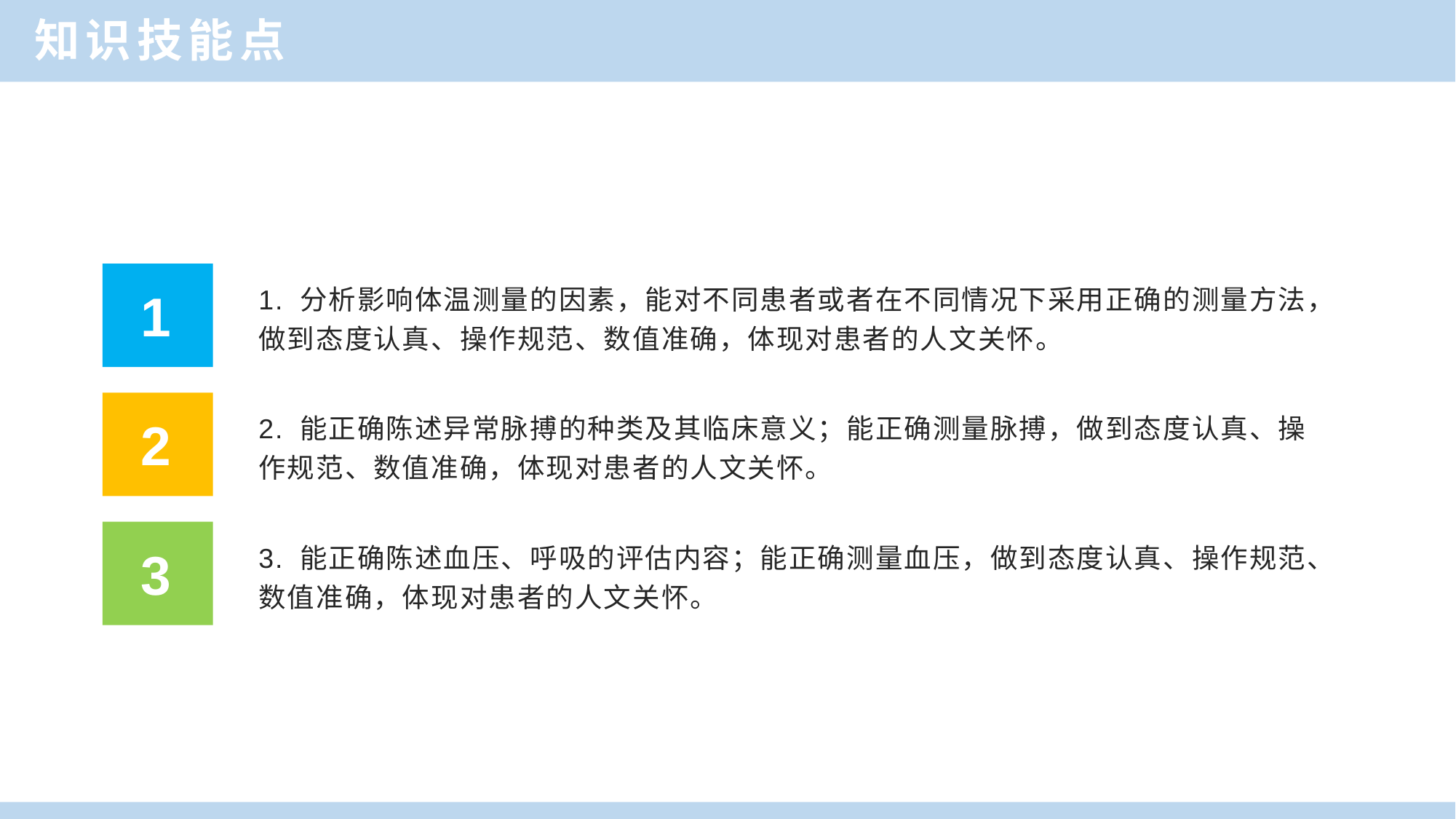

知识技能点

1. 分析影响体温测量的因素，能对不同患者或者在不同情况下采用正确的测量方法，做到态度认真、操作规范、数值准确，体现对患者的人文关怀。
1

2. 能正确陈述异常脉搏的种类及其临床意义；能正确测量脉搏，做到态度认真、操作规范、数值准确，体现对患者的人文关怀。
2

3. 能正确陈述血压、呼吸的评估内容；能正确测量血压，做到态度认真、操作规范、数值准确，体现对患者的人文关怀。
3